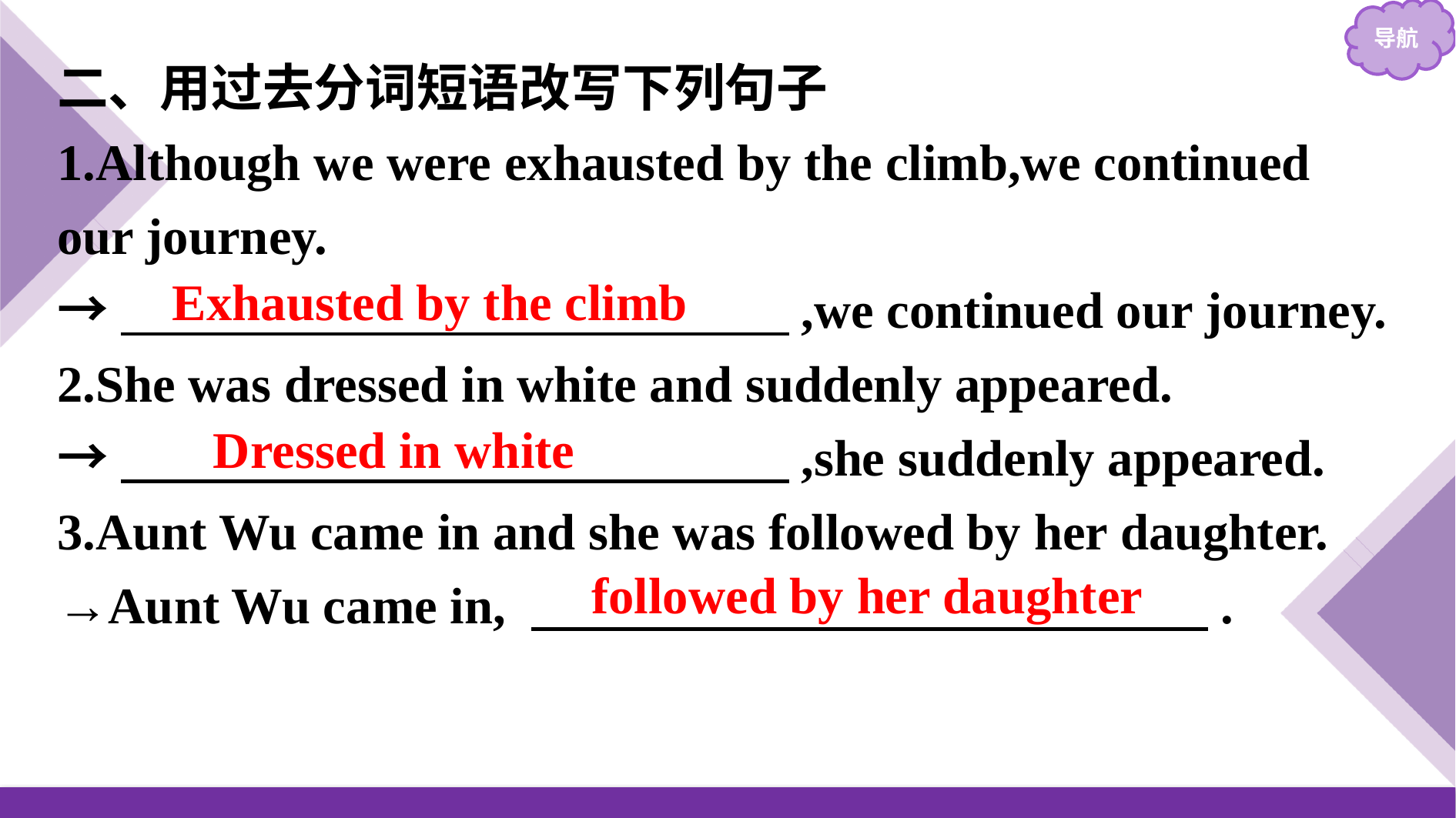

二、用过去分词短语改写下列句子
1.Although we were exhausted by the climb,we continued our journey.
→　　　　　　　　　　　　　,we continued our journey.
2.She was dressed in white and suddenly appeared.
→　　　　　　　　　　　　　,she suddenly appeared.
3.Aunt Wu came in and she was followed by her daughter.
→Aunt Wu came in, 　　                           　　　　　.
Exhausted by the climb
Dressed in white
followed by her daughter